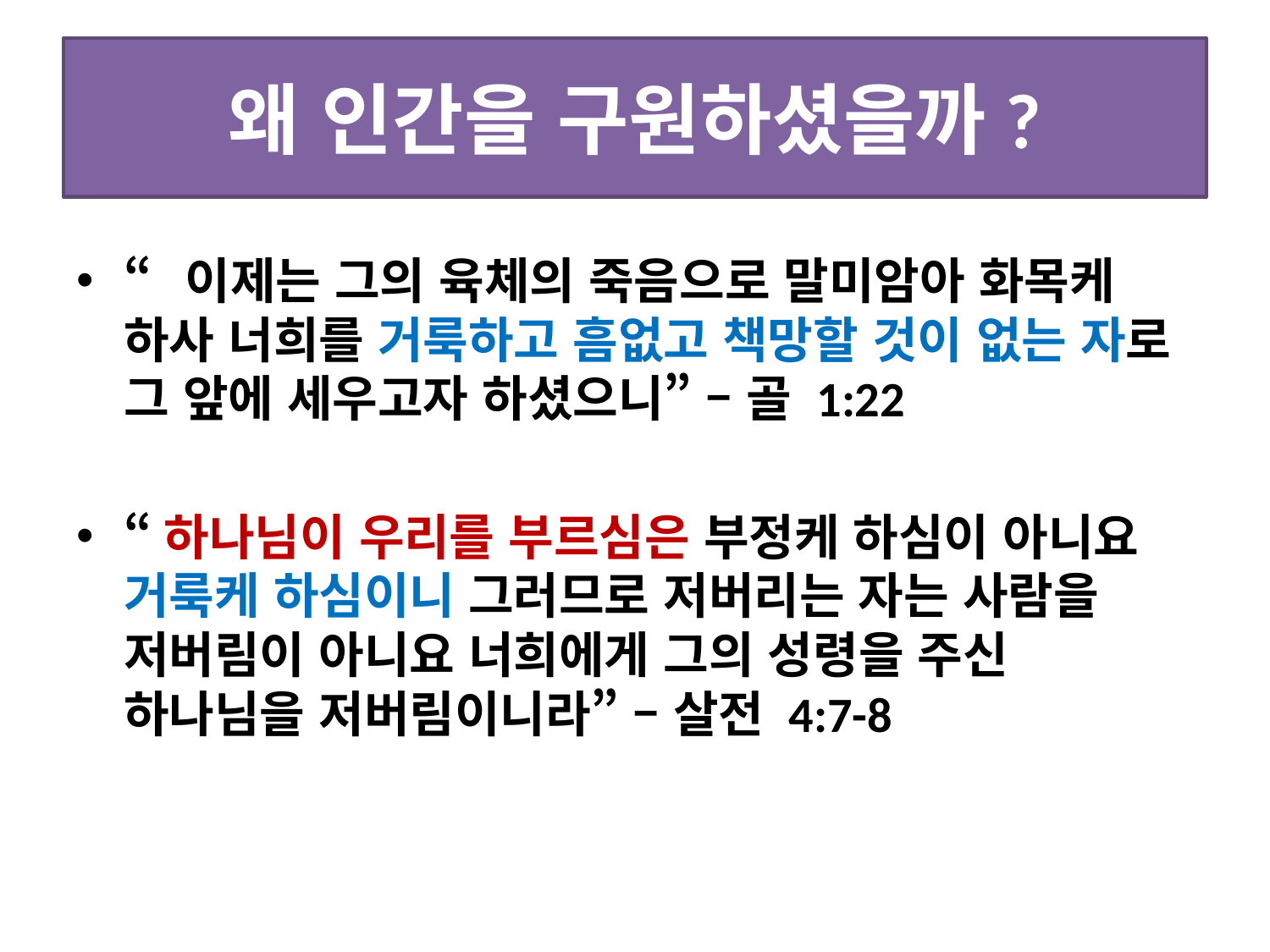

# 왜 인간을 구원하셨을까?
“이제는 그의 육체의 죽음으로 말미암아 화목케 하사 너희를 거룩하고 흠없고 책망할 것이 없는 자로 그 앞에 세우고자 하셨으니” – 골 1:22

“하나님이 우리를 부르심은 부정케 하심이 아니요 거룩케 하심이니 그러므로 저버리는 자는 사람을 저버림이 아니요 너희에게 그의 성령을 주신 하나님을 저버림이니라” – 살전 4:7-8